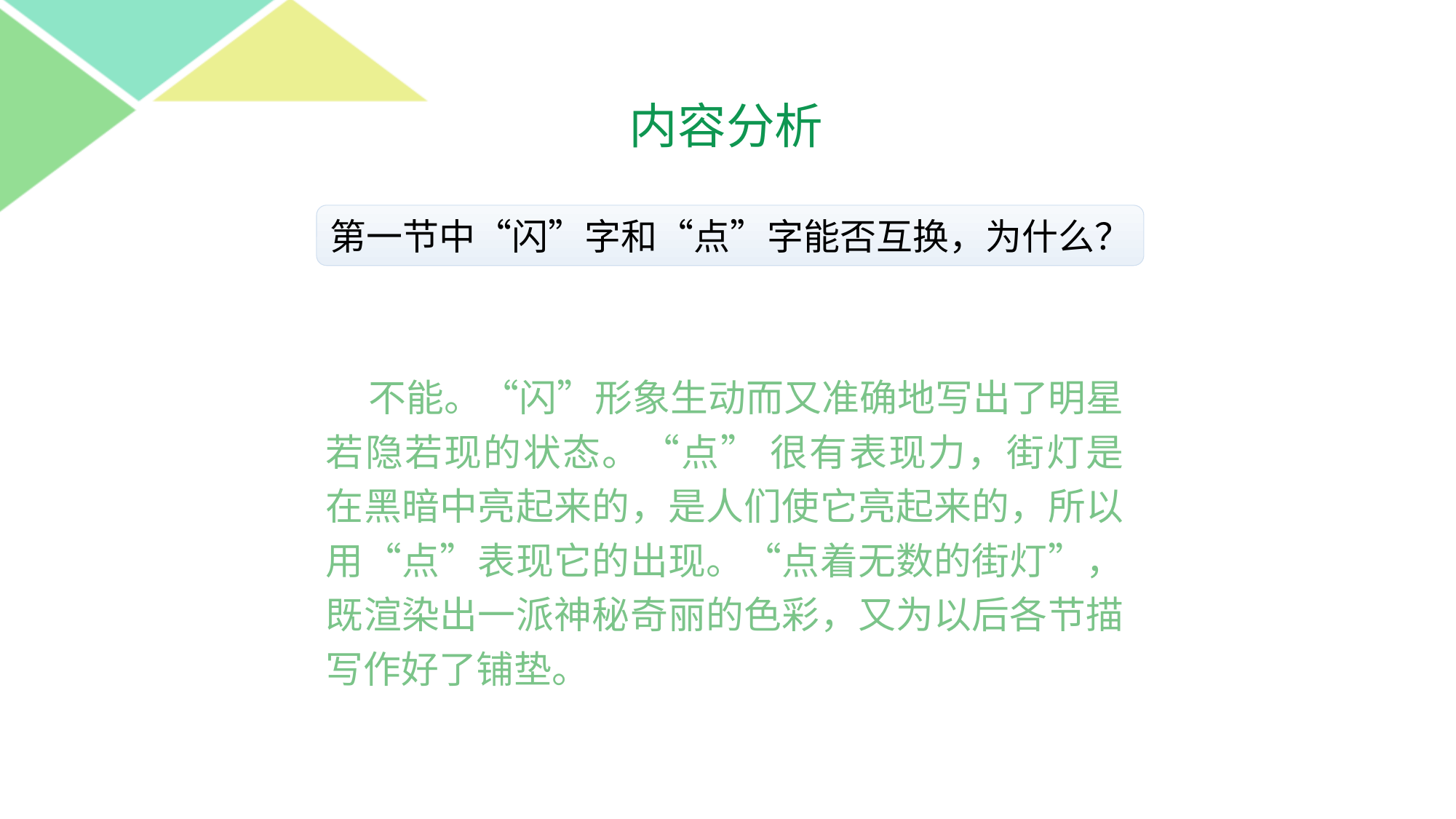

内容分析
第一节中“闪”字和“点”字能否互换，为什么？

    不能。“闪”形象生动而又准确地写出了明星若隐若现的状态。“点” 很有表现力，街灯是在黑暗中亮起来的，是人们使它亮起来的，所以用“点”表现它的出现。“点着无数的街灯”，既渲染出一派神秘奇丽的色彩，又为以后各节描写作好了铺垫。